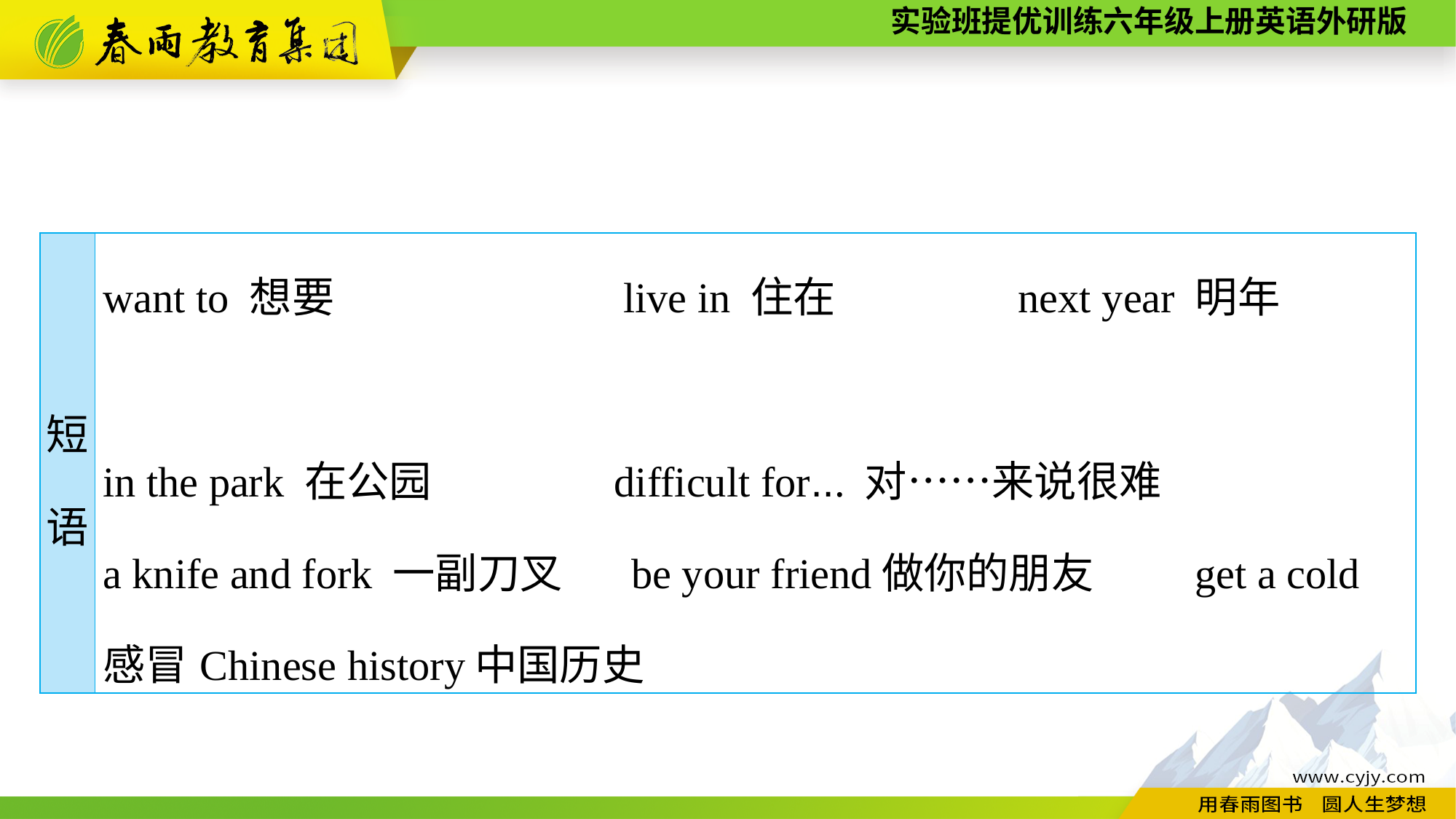

| 短 语 | want to 想要　　　　 live in 住在　　　　next year 明年　　　　 in the park 在公园 difficult for... 对……来说很难 a knife and fork 一副刀叉 be your friend做你的朋友 get a cold感冒Chinese history中国历史 |
| --- | --- |